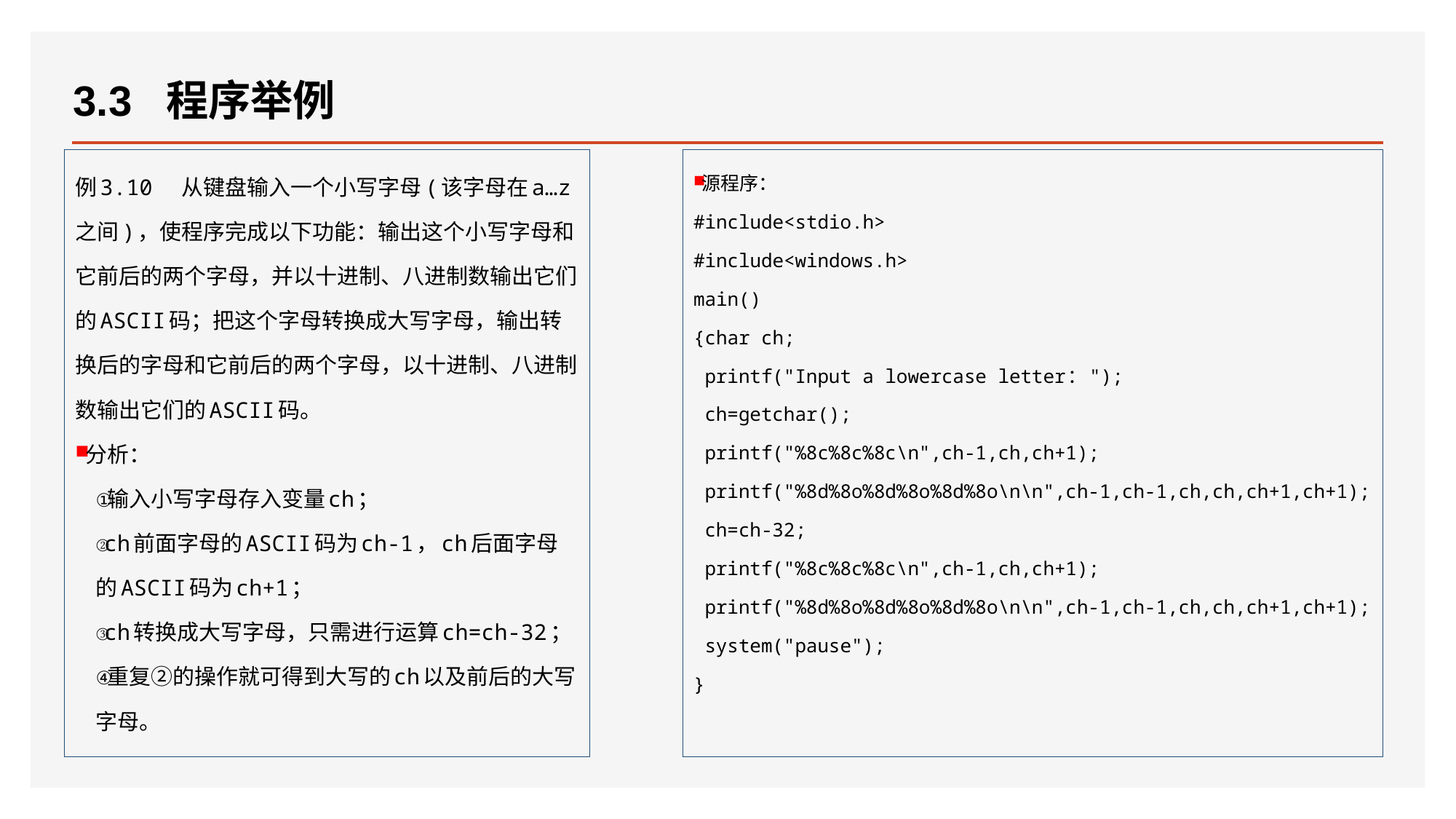

# 3.3  程序举例
例3.10  从键盘输入一个小写字母(该字母在a…z之间)，使程序完成以下功能：输出这个小写字母和它前后的两个字母，并以十进制、八进制数输出它们的ASCII码；把这个字母转换成大写字母，输出转换后的字母和它前后的两个字母，以十进制、八进制数输出它们的ASCII码。
分析：
输入小写字母存入变量ch；
ch前面字母的ASCII码为ch-1，ch后面字母的ASCII码为ch+1；
ch转换成大写字母，只需进行运算ch=ch-32；
重复②的操作就可得到大写的ch以及前后的大写字母。
源程序：
#include<stdio.h>
#include<windows.h>
main()
{char ch;
 printf("Input a lowercase letter：");
 ch=getchar();
 printf("%8c%8c%8c\n",ch-1,ch,ch+1);
 printf("%8d%8o%8d%8o%8d%8o\n\n",ch-1,ch-1,ch,ch,ch+1,ch+1);
 ch=ch-32;
 printf("%8c%8c%8c\n",ch-1,ch,ch+1);
 printf("%8d%8o%8d%8o%8d%8o\n\n",ch-1,ch-1,ch,ch,ch+1,ch+1);
 system("pause");
}